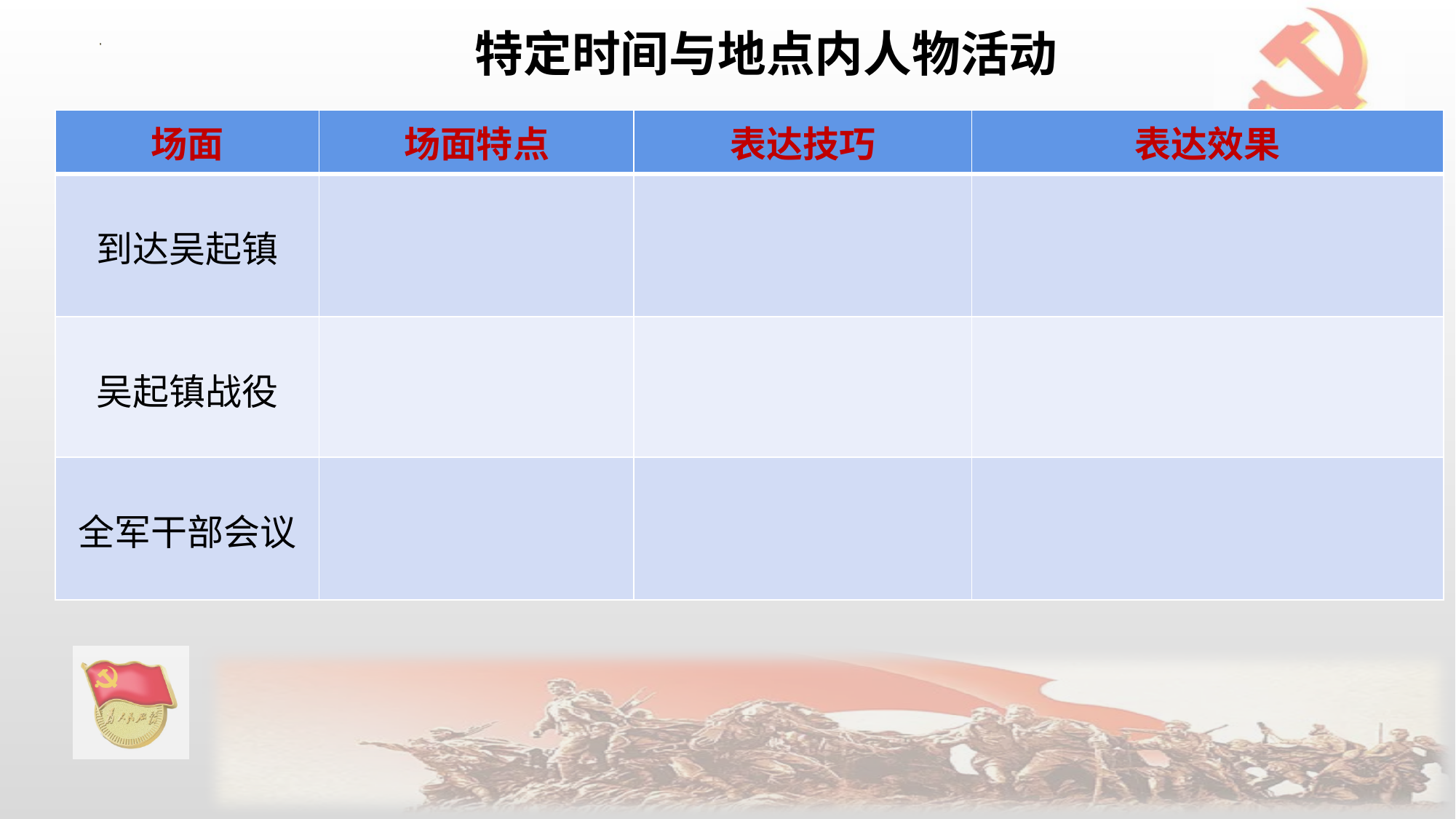

特定时间与地点内人物活动
| 场面 | 场面特点 | 表达技巧 | 表达效果 |
| --- | --- | --- | --- |
| 到达吴起镇 |  |  |  |
| 吴起镇战役 |  |  |  |
| 全军干部会议 |  |  |  |